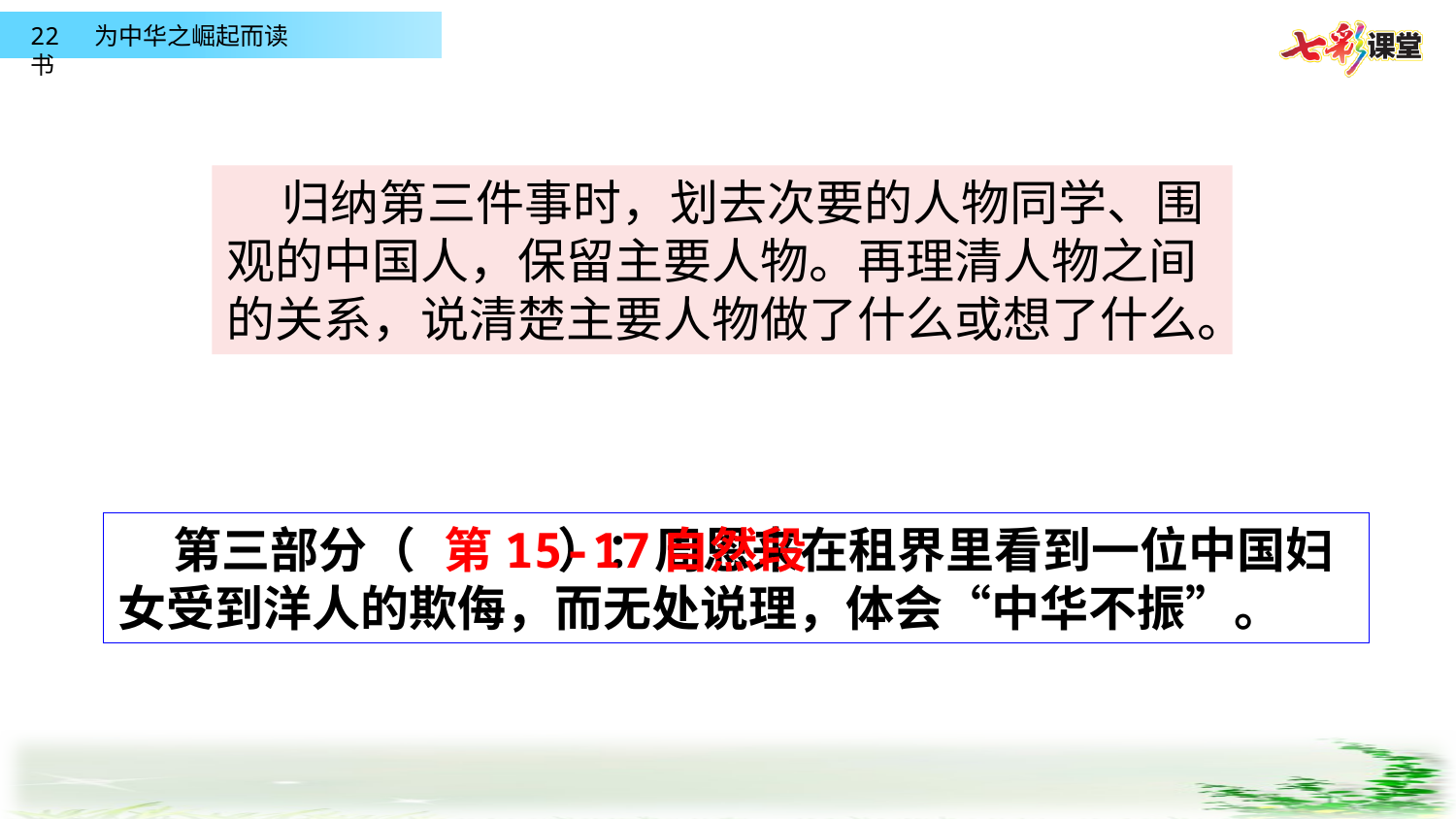

归纳第三件事时，划去次要的人物同学、围观的中国人，保留主要人物。再理清人物之间的关系，说清楚主要人物做了什么或想了什么。
    第三部分（             ）：周恩来在租界里看到一位中国妇女受到洋人的欺侮，而无处说理，体会“中华不振”。
第15-17自然段